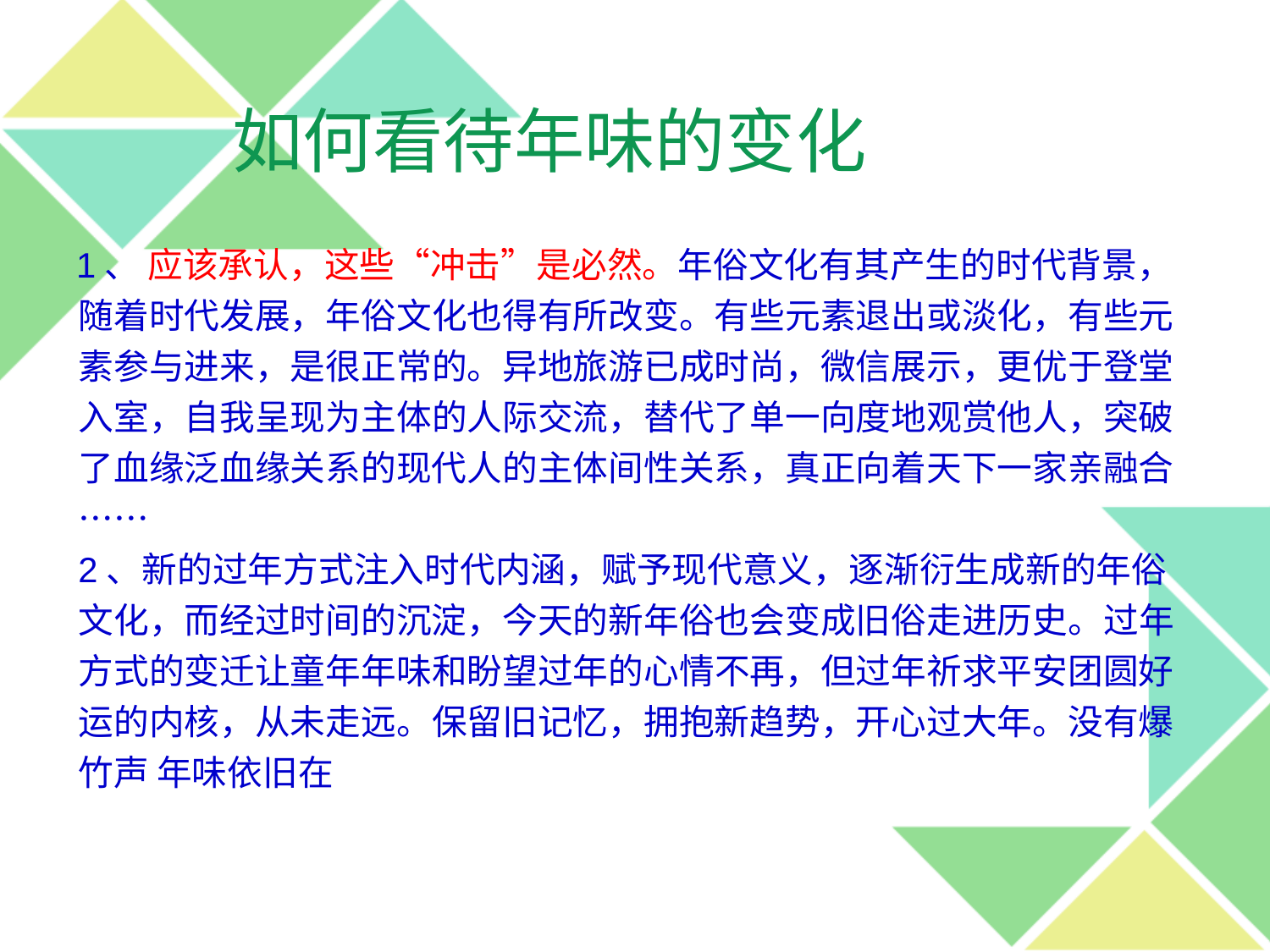

如何看待年味的变化
1、 应该承认，这些“冲击”是必然。年俗文化有其产生的时代背景，随着时代发展，年俗文化也得有所改变。有些元素退出或淡化，有些元素参与进来，是很正常的。异地旅游已成时尚，微信展示，更优于登堂入室，自我呈现为主体的人际交流，替代了单一向度地观赏他人，突破了血缘泛血缘关系的现代人的主体间性关系，真正向着天下一家亲融合……
2、新的过年方式注入时代内涵，赋予现代意义，逐渐衍生成新的年俗文化，而经过时间的沉淀，今天的新年俗也会变成旧俗走进历史。过年方式的变迁让童年年味和盼望过年的心情不再，但过年祈求平安团圆好运的内核，从未走远。保留旧记忆，拥抱新趋势，开心过大年。没有爆竹声 年味依旧在